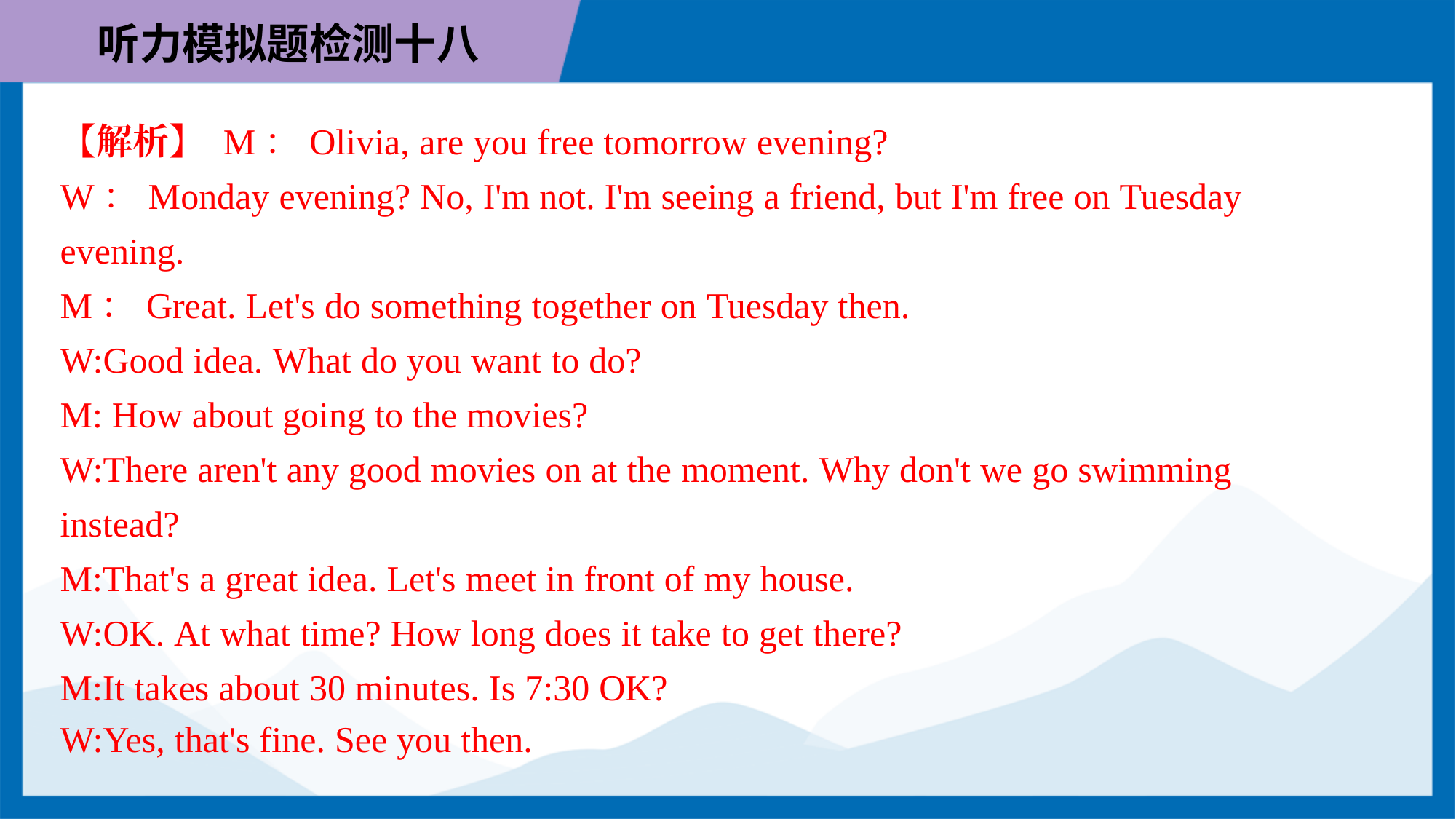

【解析】 M：Olivia, are you free tomorrow evening?
W：Monday evening? No, I'm not. I'm seeing a friend, but I'm free on Tuesday
evening.
M：Great. Let's do something together on Tuesday then.
W:Good idea. What do you want to do?
M: How about going to the movies?
W:There aren't any good movies on at the moment. Why don't we go swimming
instead?
M:That's a great idea. Let's meet in front of my house.
W:OK. At what time? How long does it take to get there?
M:It takes about 30 minutes. Is 7:30 OK?
W:Yes, that's fine. See you then.